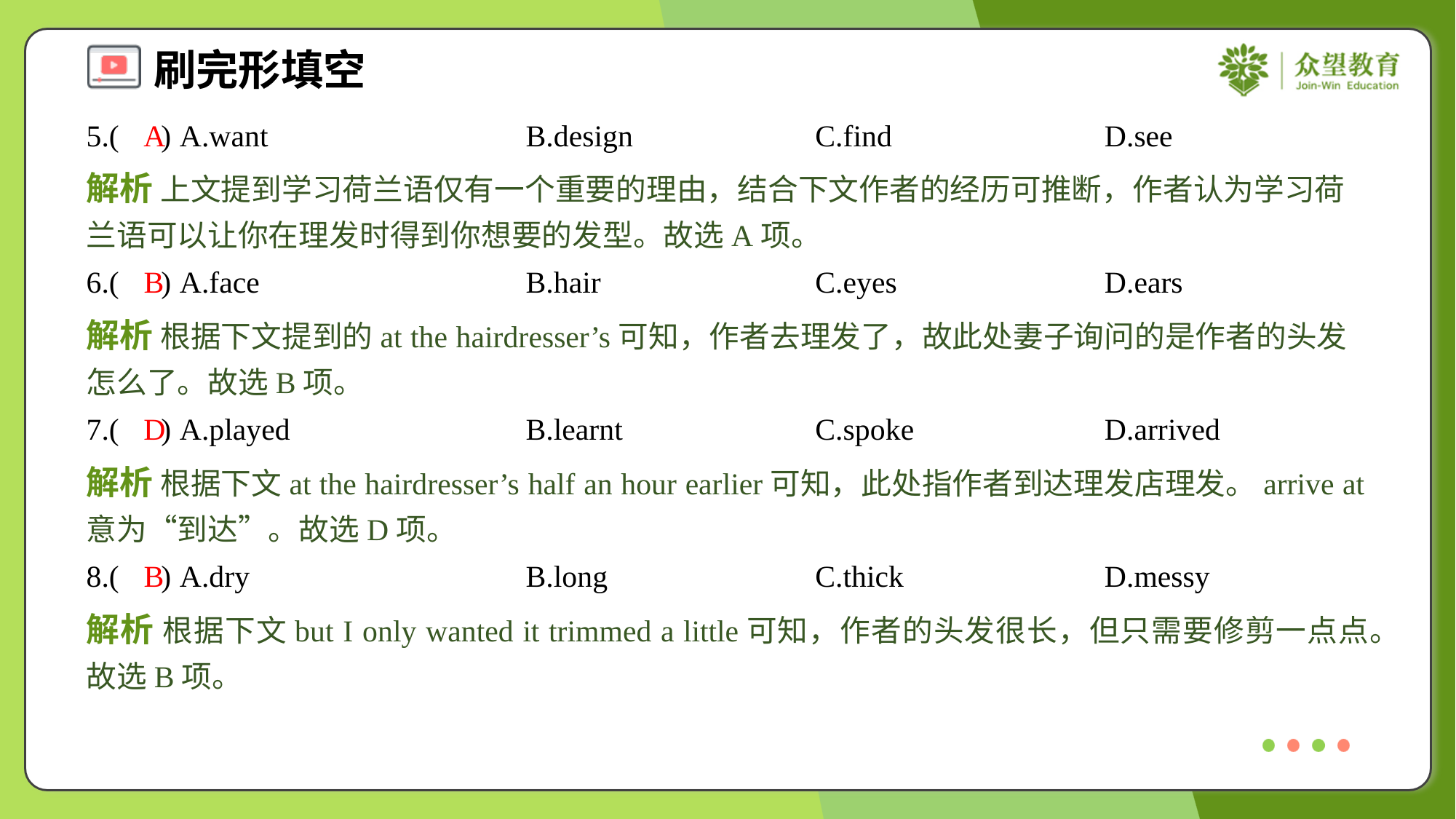

5.(     ) A.want	B.design	C.find	D.see
A
解析 上文提到学习荷兰语仅有一个重要的理由，结合下文作者的经历可推断，作者认为学习荷兰语可以让你在理发时得到你想要的发型。故选A项。
6.(     ) A.face	B.hair	C.eyes	D.ears
B
解析 根据下文提到的at the hairdresser’s可知，作者去理发了，故此处妻子询问的是作者的头发怎么了。故选B项。
7.(     ) A.played	B.learnt	C.spoke	D.arrived
D
解析 根据下文at the hairdresser’s half an hour earlier可知，此处指作者到达理发店理发。arrive at意为“到达”。故选D项。
8.(     ) A.dry	B.long	C.thick	D.messy
B
解析 根据下文but I only wanted it trimmed a little可知，作者的头发很长，但只需要修剪一点点。故选B项。